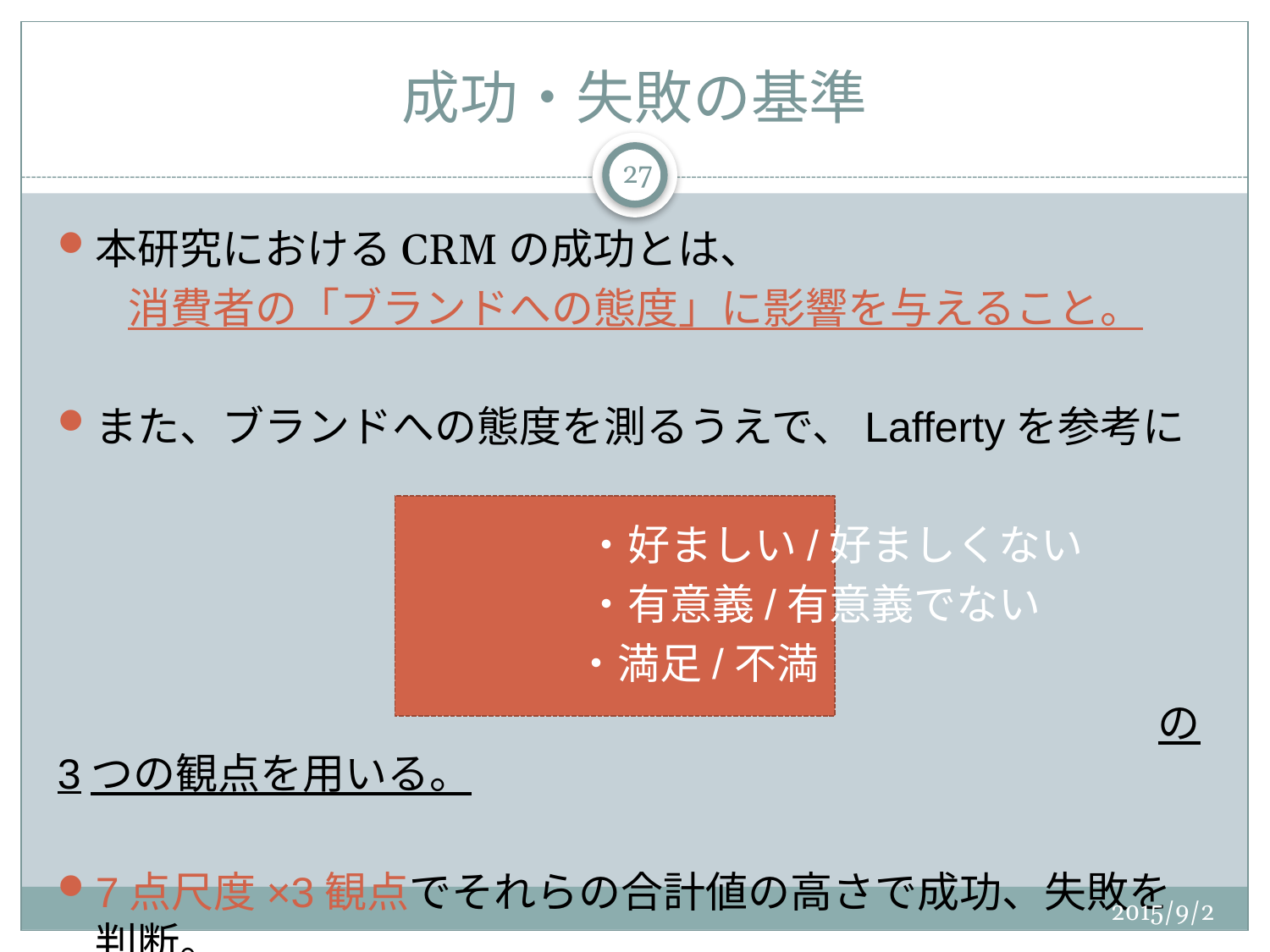

# 成功・失敗の基準
27
本研究におけるCRMの成功とは、
消費者の「ブランドへの態度」に影響を与えること。

また、ブランドへの態度を測るうえで、Laffertyを参考に

 　　　　　　　　　　　　・好ましい/好ましくない
 　　　　　　　　　　　　・有意義/有意義でない
　　　　　　　　　　　　 ・満足/不満
　　　　　　　　　　　　　　　　　　　　　　　　　　の3つの観点を用いる。​

7点尺度×3観点でそれらの合計値の高さで成功、失敗を判断。

2015/9/2